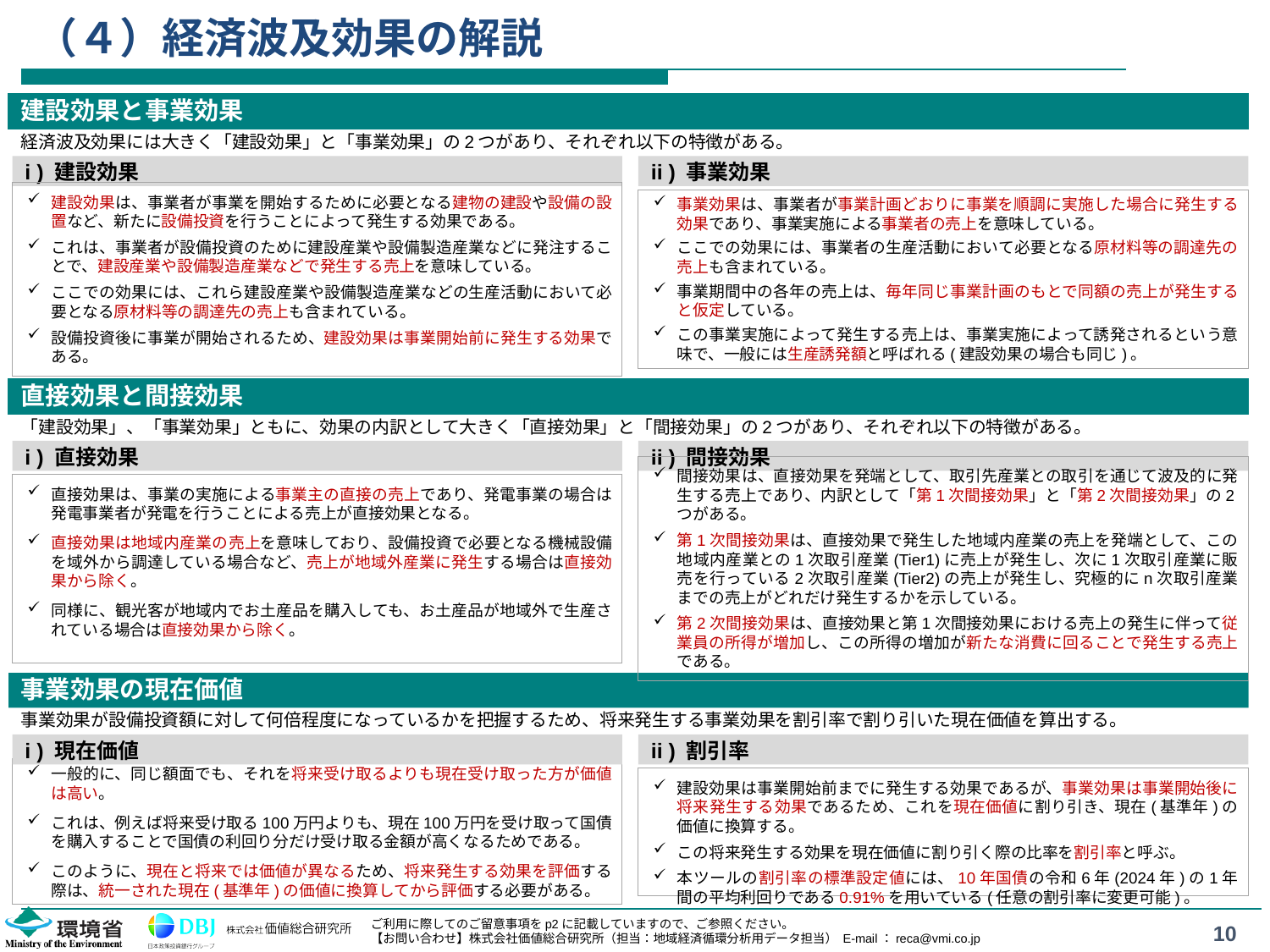

# （４）経済波及効果の解説
建設効果と事業効果
経済波及効果には大きく「建設効果」と「事業効果」の2つがあり、それぞれ以下の特徴がある。
i ) 建設効果
ii ) 事業効果
建設効果は、事業者が事業を開始するために必要となる建物の建設や設備の設置など、新たに設備投資を行うことによって発生する効果である。
これは、事業者が設備投資のために建設産業や設備製造産業などに発注することで、建設産業や設備製造産業などで発生する売上を意味している。
ここでの効果には、これら建設産業や設備製造産業などの生産活動において必要となる原材料等の調達先の売上も含まれている。
設備投資後に事業が開始されるため、建設効果は事業開始前に発生する効果である。
事業効果は、事業者が事業計画どおりに事業を順調に実施した場合に発生する効果であり、事業実施による事業者の売上を意味している。
ここでの効果には、事業者の生産活動において必要となる原材料等の調達先の売上も含まれている。
事業期間中の各年の売上は、毎年同じ事業計画のもとで同額の売上が発生すると仮定している。
この事業実施によって発生する売上は、事業実施によって誘発されるという意味で、一般には生産誘発額と呼ばれる(建設効果の場合も同じ)。
直接効果と間接効果
「建設効果」、「事業効果」ともに、効果の内訳として大きく「直接効果」と「間接効果」の2つがあり、それぞれ以下の特徴がある。
i ) 直接効果
ii ) 間接効果
直接効果は、事業の実施による事業主の直接の売上であり、発電事業の場合は発電事業者が発電を行うことによる売上が直接効果となる。
直接効果は地域内産業の売上を意味しており、設備投資で必要となる機械設備を域外から調達している場合など、売上が地域外産業に発生する場合は直接効果から除く。
同様に、観光客が地域内でお土産品を購入しても、お土産品が地域外で生産されている場合は直接効果から除く。
間接効果は、直接効果を発端として、取引先産業との取引を通じて波及的に発生する売上であり、内訳として「第1次間接効果」と「第2次間接効果」の2つがある。
第1次間接効果は、直接効果で発生した地域内産業の売上を発端として、この地域内産業との1次取引産業(Tier1)に売上が発生し、次に1次取引産業に販売を行っている2次取引産業(Tier2)の売上が発生し、究極的にn次取引産業までの売上がどれだけ発生するかを示している。
第2次間接効果は、直接効果と第1次間接効果における売上の発生に伴って従業員の所得が増加し、この所得の増加が新たな消費に回ることで発生する売上である。
事業効果の現在価値
事業効果が設備投資額に対して何倍程度になっているかを把握するため、将来発生する事業効果を割引率で割り引いた現在価値を算出する。
i ) 現在価値
ii ) 割引率
一般的に、同じ額面でも、それを将来受け取るよりも現在受け取った方が価値は高い。
これは、例えば将来受け取る100万円よりも、現在100万円を受け取って国債を購入することで国債の利回り分だけ受け取る金額が高くなるためである。
このように、現在と将来では価値が異なるため、将来発生する効果を評価する際は、統一された現在(基準年)の価値に換算してから評価する必要がある。
建設効果は事業開始前までに発生する効果であるが、事業効果は事業開始後に将来発生する効果であるため、これを現在価値に割り引き、現在(基準年)の価値に換算する。
この将来発生する効果を現在価値に割り引く際の比率を割引率と呼ぶ。
本ツールの割引率の標準設定値には、10年国債の令和6年(2024年)の1年間の平均利回りである0.91%を用いている(任意の割引率に変更可能)。

10